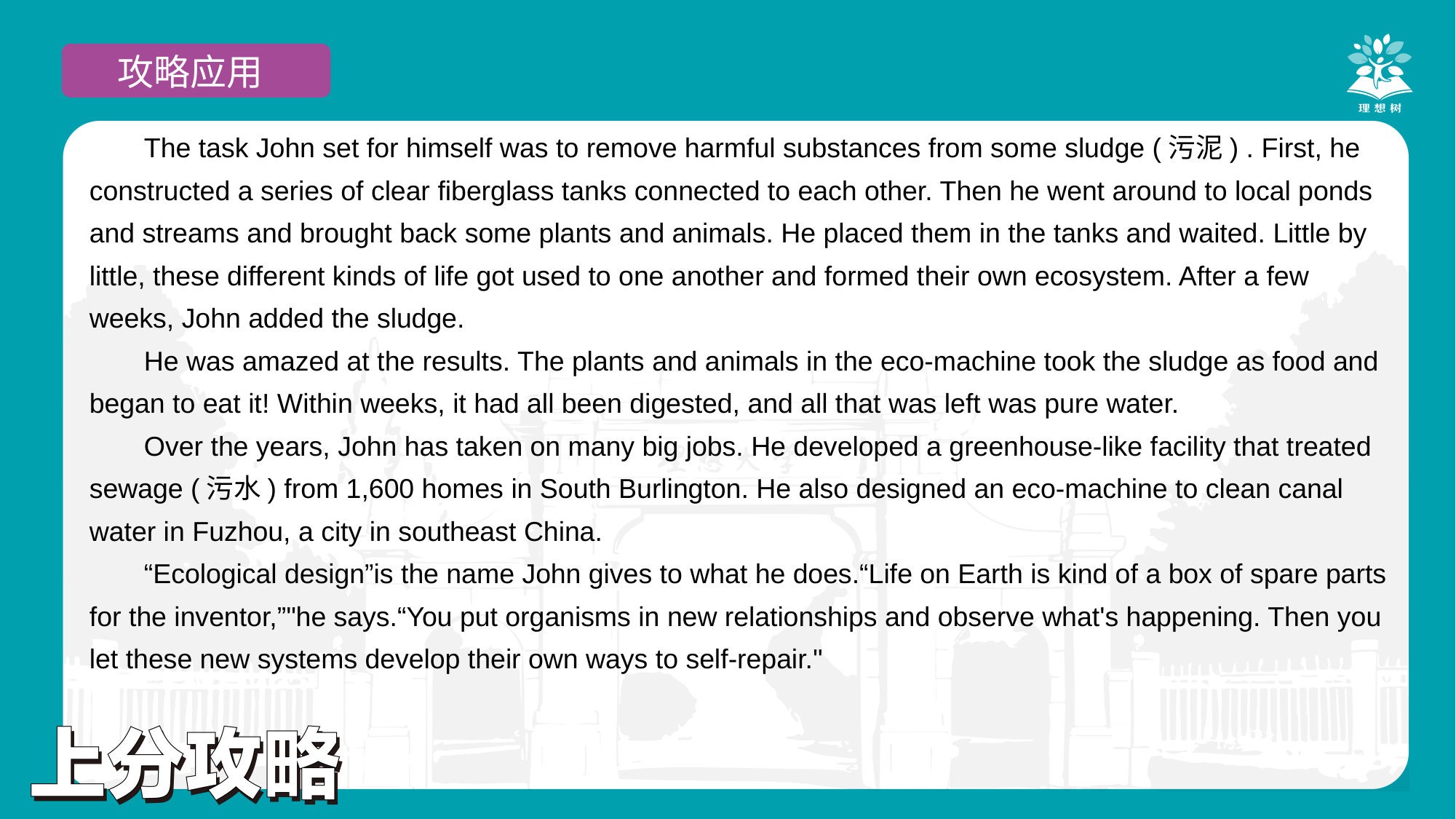

攻略应用
The task John set for himself was to remove harmful substances from some sludge (污泥) . First, he constructed a series of clear fiberglass tanks connected to each other. Then he went around to local ponds and streams and brought back some plants and animals. He placed them in the tanks and waited. Little by little, these different kinds of life got used to one another and formed their own ecosystem. After a few weeks, John added the sludge.
He was amazed at the results. The plants and animals in the eco-machine took the sludge as food and began to eat it! Within weeks, it had all been digested, and all that was left was pure water.
Over the years, John has taken on many big jobs. He developed a greenhouse-like facility that treated sewage (污水) from 1,600 homes in South Burlington. He also designed an eco-machine to clean canal water in Fuzhou, a city in southeast China.
“Ecological design”is the name John gives to what he does.“Life on Earth is kind of a box of spare parts for the inventor,”"he says.“You put organisms in new relationships and observe what's happening. Then you let these new systems develop their own ways to self-repair."